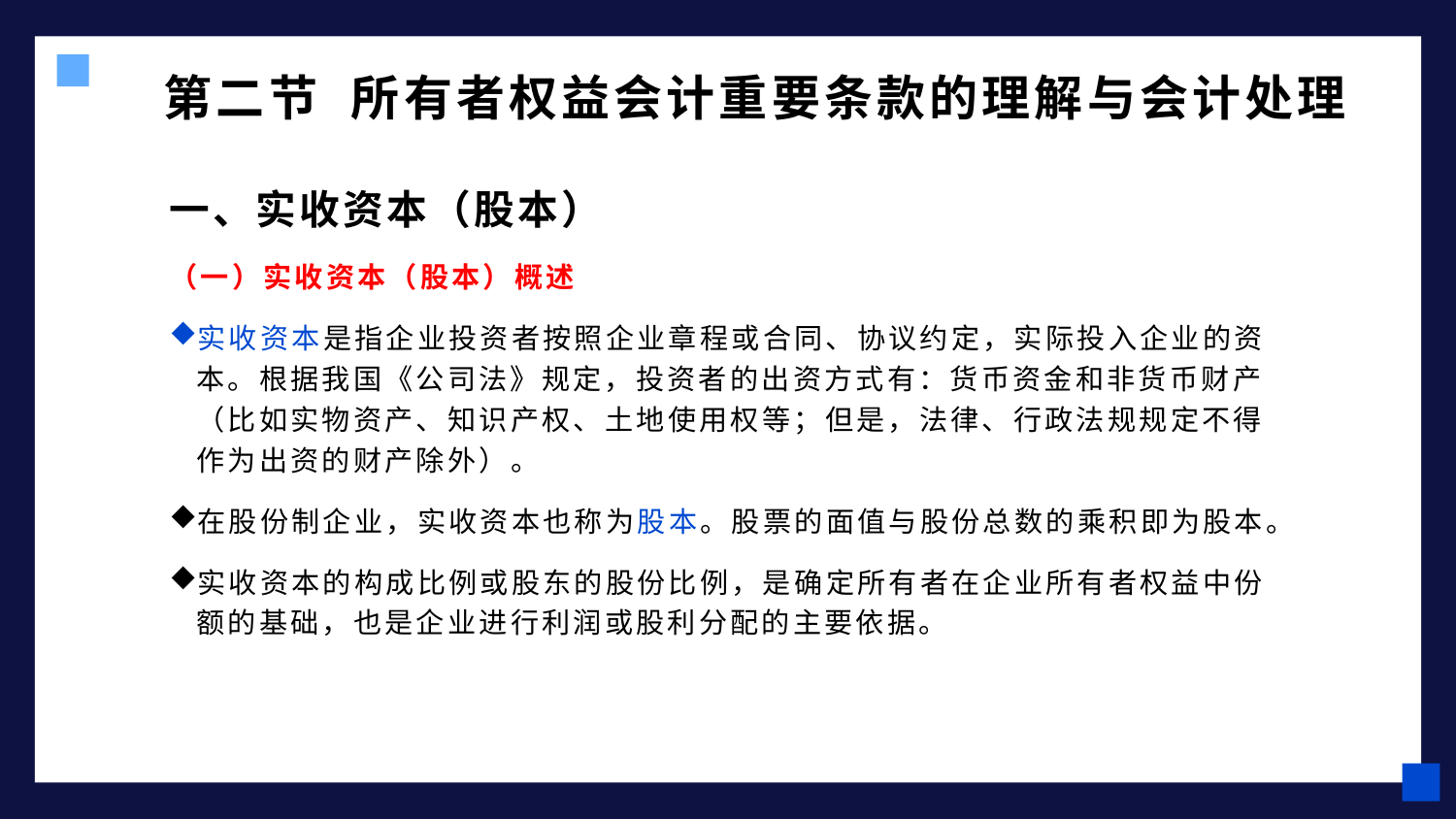

# 第二节  所有者权益会计重要条款的理解与会计处理
一、实收资本（股本）
（一）实收资本（股本）概述
实收资本是指企业投资者按照企业章程或合同、协议约定，实际投入企业的资本。根据我国《公司法》规定，投资者的出资方式有：货币资金和非货币财产（比如实物资产、知识产权、土地使用权等；但是，法律、行政法规规定不得作为出资的财产除外）。
在股份制企业，实收资本也称为股本。股票的面值与股份总数的乘积即为股本。
实收资本的构成比例或股东的股份比例，是确定所有者在企业所有者权益中份额的基础，也是企业进行利润或股利分配的主要依据。